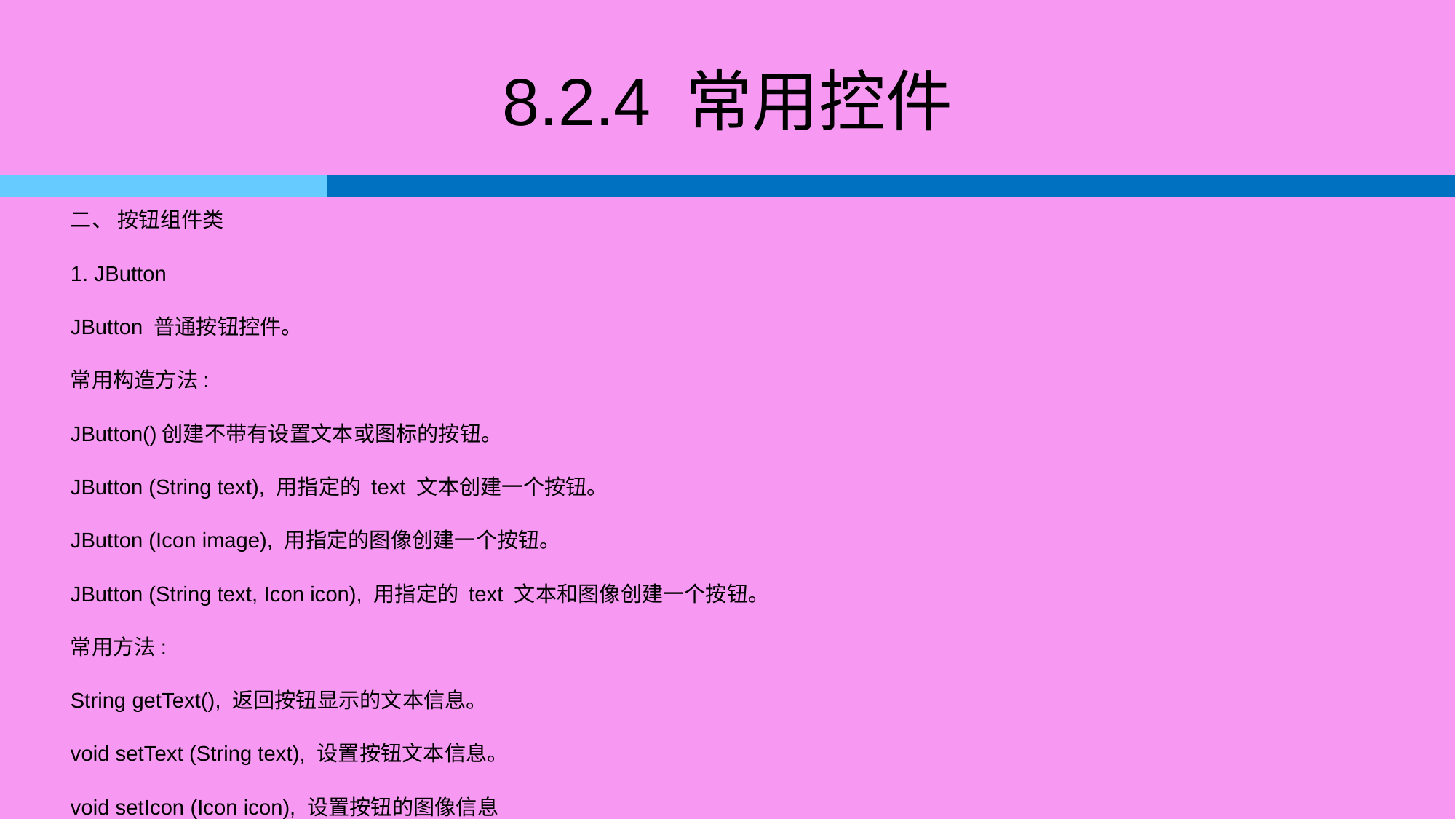

# 8.2.4 常用控件
二、 按钮组件类
1. JButton
JButton 普通按钮控件。
常用构造方法:
JButton()创建不带有设置文本或图标的按钮。
JButton (String text), 用指定的 text 文本创建一个按钮。
JButton (Icon image), 用指定的图像创建一个按钮。
JButton (String text, Icon icon), 用指定的 text 文本和图像创建一个按钮。
常用方法:
String getText(), 返回按钮显示的文本信息。
void setText (String text), 设置按钮文本信息。
void setIcon (Icon icon), 设置按钮的图像信息